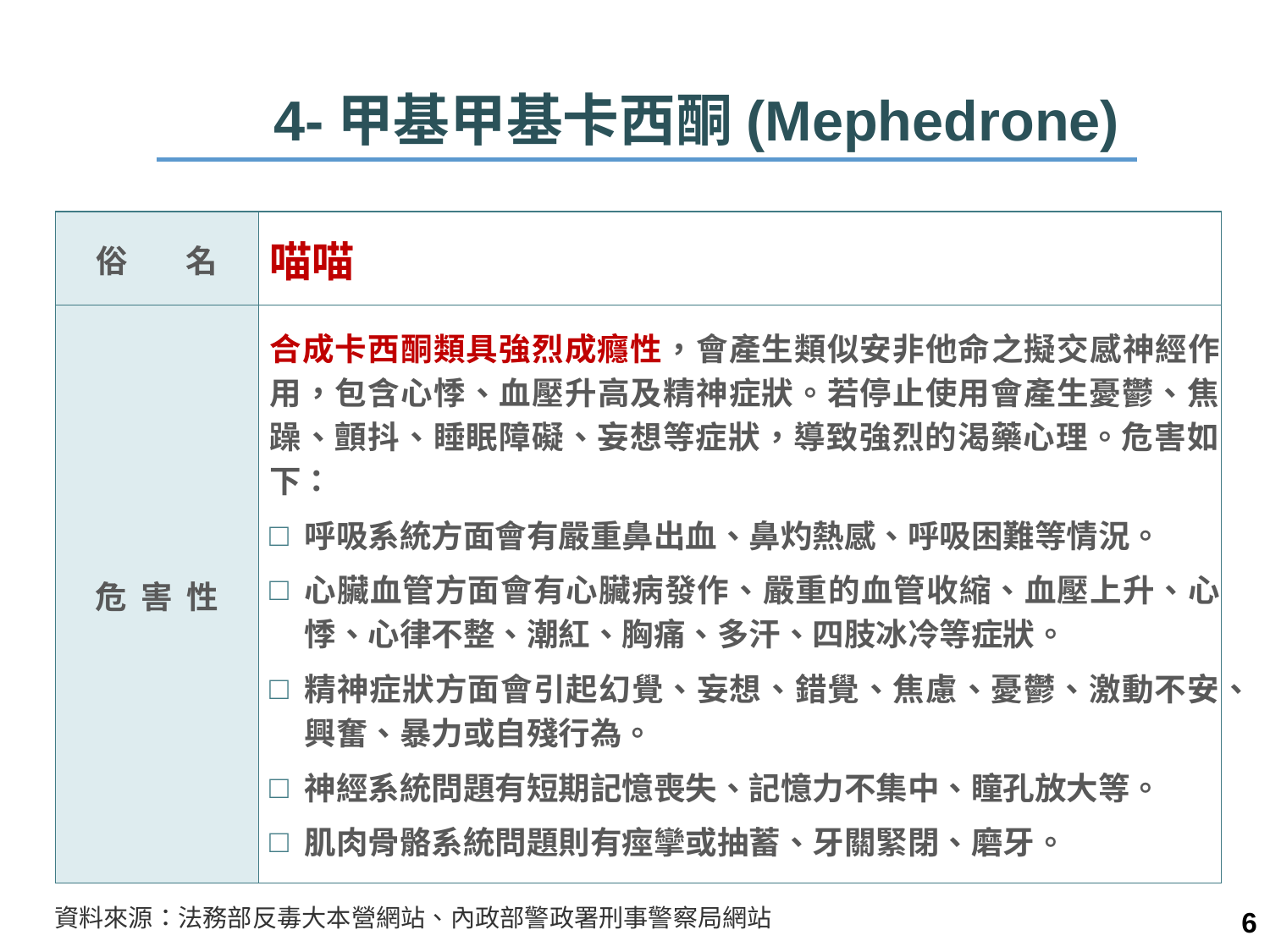

4-甲基甲基卡西酮(Mephedrone)
| 俗 名 | 喵喵 |
| --- | --- |
| 危 害 性 | 合成卡西酮類具強烈成癮性，會產生類似安非他命之擬交感神經作用，包含心悸、血壓升高及精神症狀。若停止使用會產生憂鬱、焦躁、顫抖、睡眠障礙、妄想等症狀，導致強烈的渴藥心理。危害如下： 呼吸系統方面會有嚴重鼻出血、鼻灼熱感、呼吸困難等情況。 心臟血管方面會有心臟病發作、嚴重的血管收縮、血壓上升、心悸、心律不整、潮紅、胸痛、多汗、四肢冰冷等症狀。 精神症狀方面會引起幻覺、妄想、錯覺、焦慮、憂鬱、激動不安、興奮、暴力或自殘行為。 神經系統問題有短期記憶喪失、記憶力不集中、瞳孔放大等。 肌肉骨骼系統問題則有痙攣或抽蓄、牙關緊閉、磨牙。 |
資料來源：法務部反毒大本營網站、內政部警政署刑事警察局網站
6